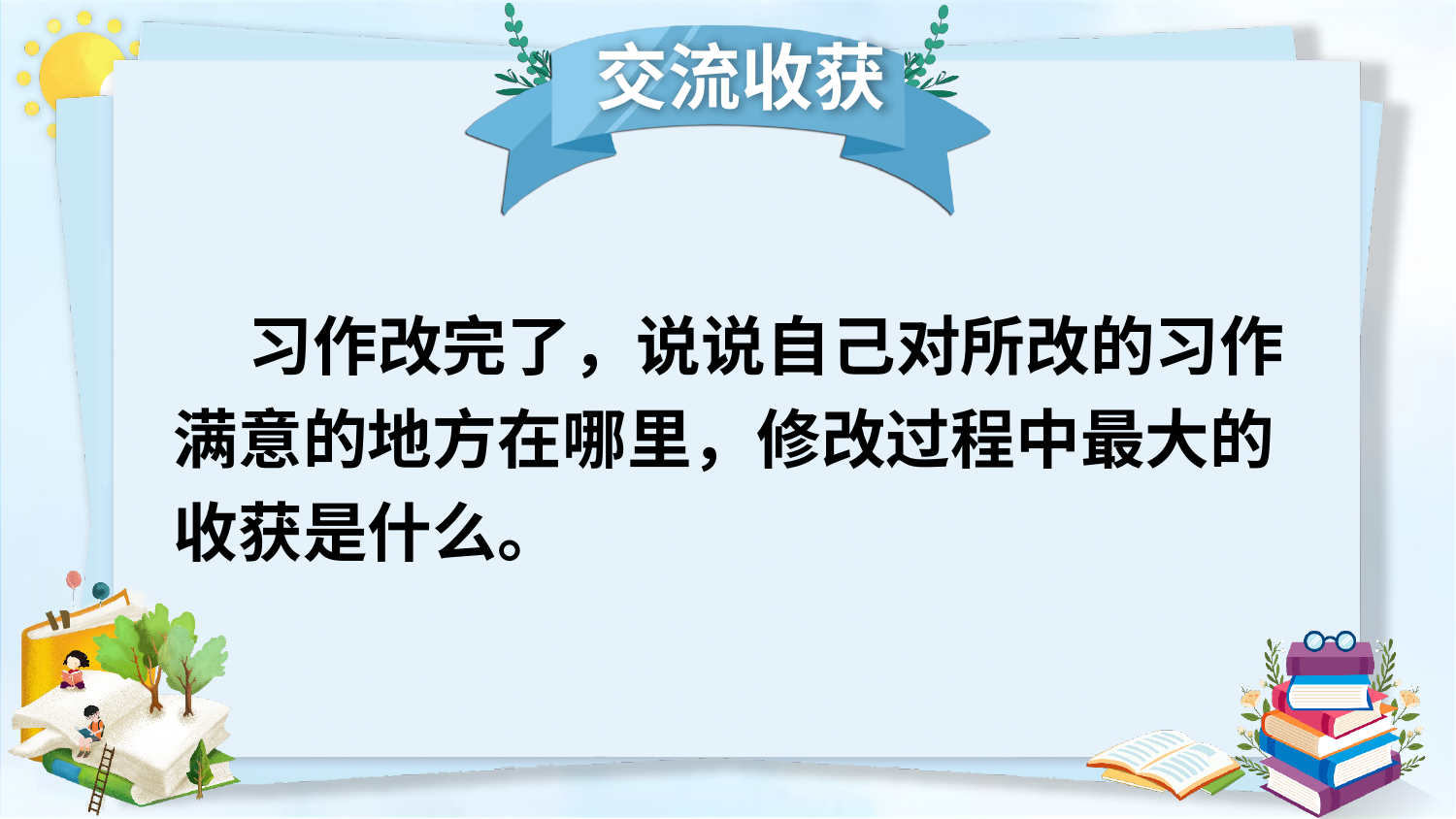

交流收获
    习作改完了，说说自己对所改的习作满意的地方在哪里，修改过程中最大的收获是什么。